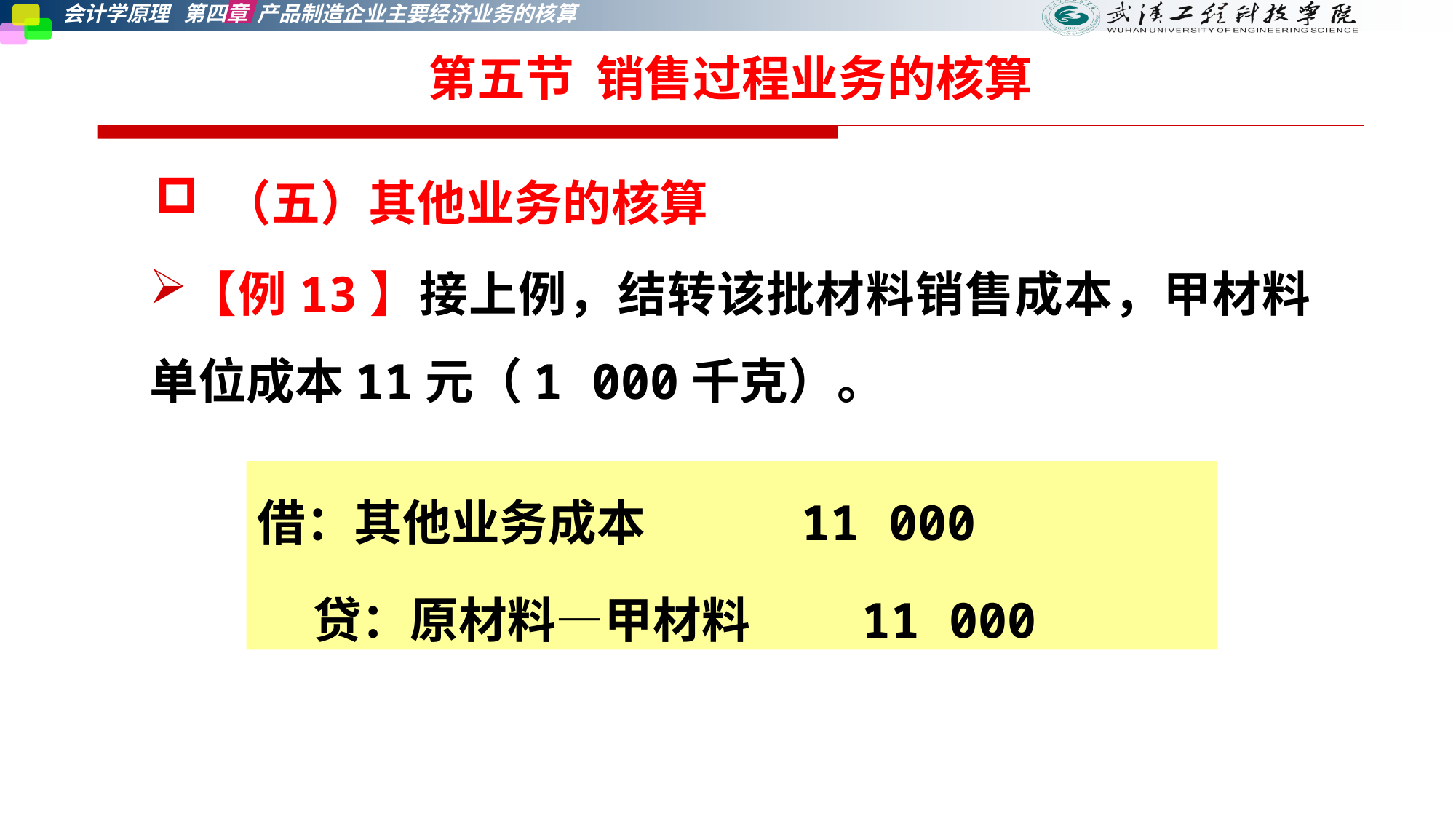

第五节  销售过程业务的核算
 （五）其他业务的核算
【例13】接上例，结转该批材料销售成本，甲材料单位成本11元（1 000千克）。
借：其他业务成本             11 000
    贷：原材料—甲材料         11 000